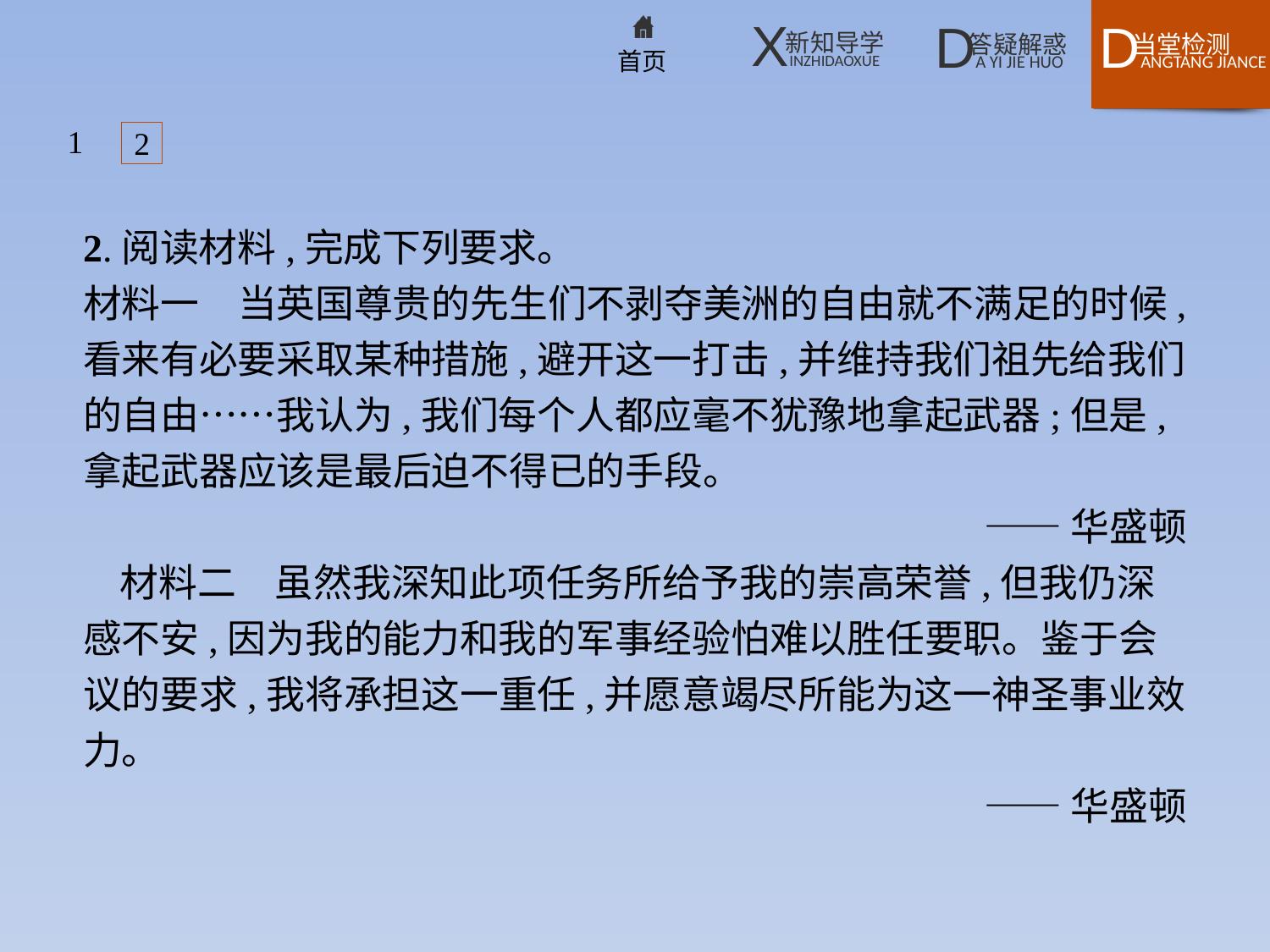

1
2
2.阅读材料,完成下列要求。
材料一　当英国尊贵的先生们不剥夺美洲的自由就不满足的时候,看来有必要采取某种措施,避开这一打击,并维持我们祖先给我们的自由……我认为,我们每个人都应毫不犹豫地拿起武器;但是,拿起武器应该是最后迫不得已的手段。
——华盛顿
材料二　虽然我深知此项任务所给予我的崇高荣誉,但我仍深感不安,因为我的能力和我的军事经验怕难以胜任要职。鉴于会议的要求,我将承担这一重任,并愿意竭尽所能为这一神圣事业效力。
——华盛顿